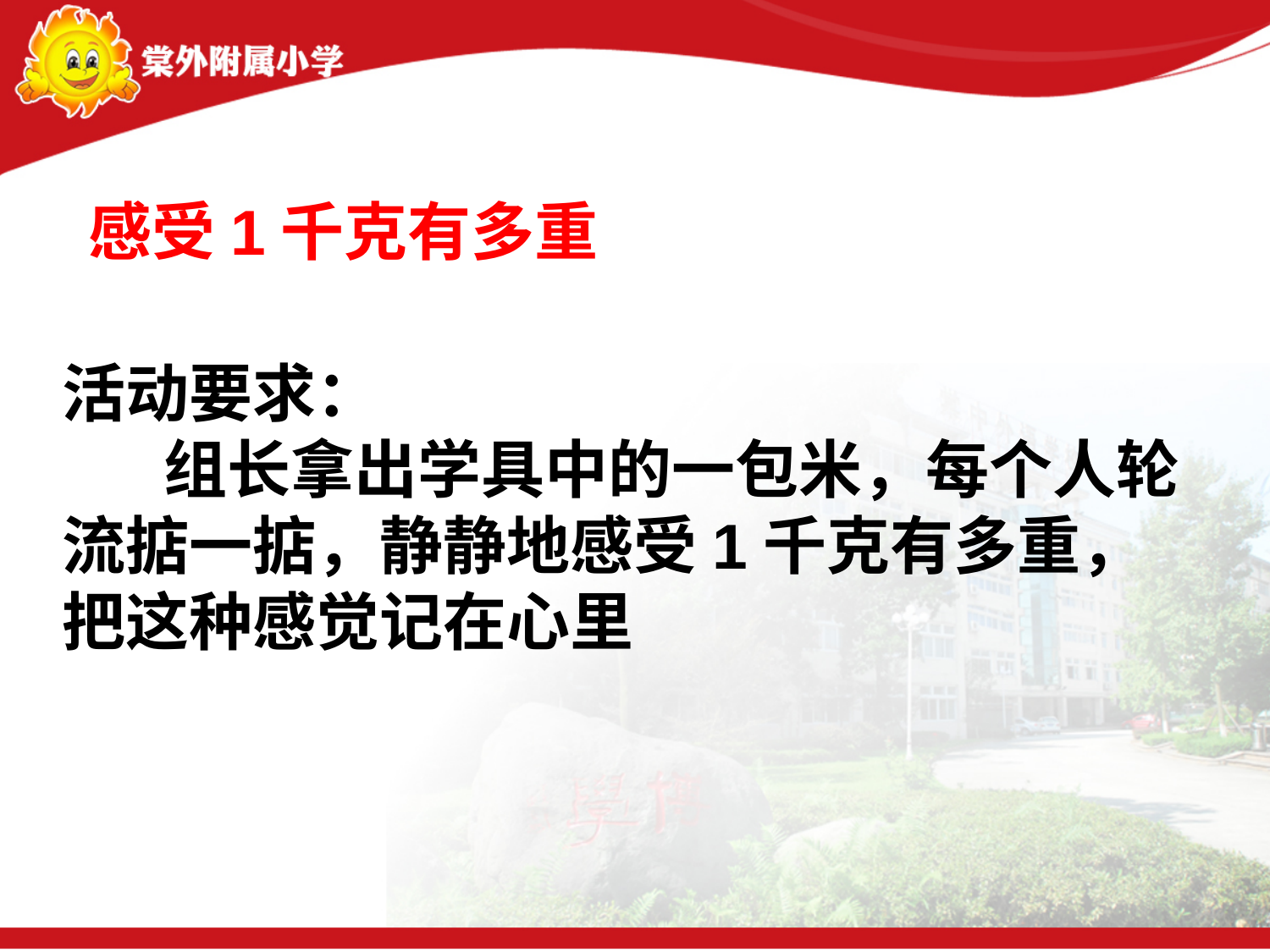

感受1千克有多重
活动要求：
      组长拿出学具中的一包米，每个人轮流掂一掂，静静地感受1千克有多重， 把这种感觉记在心里